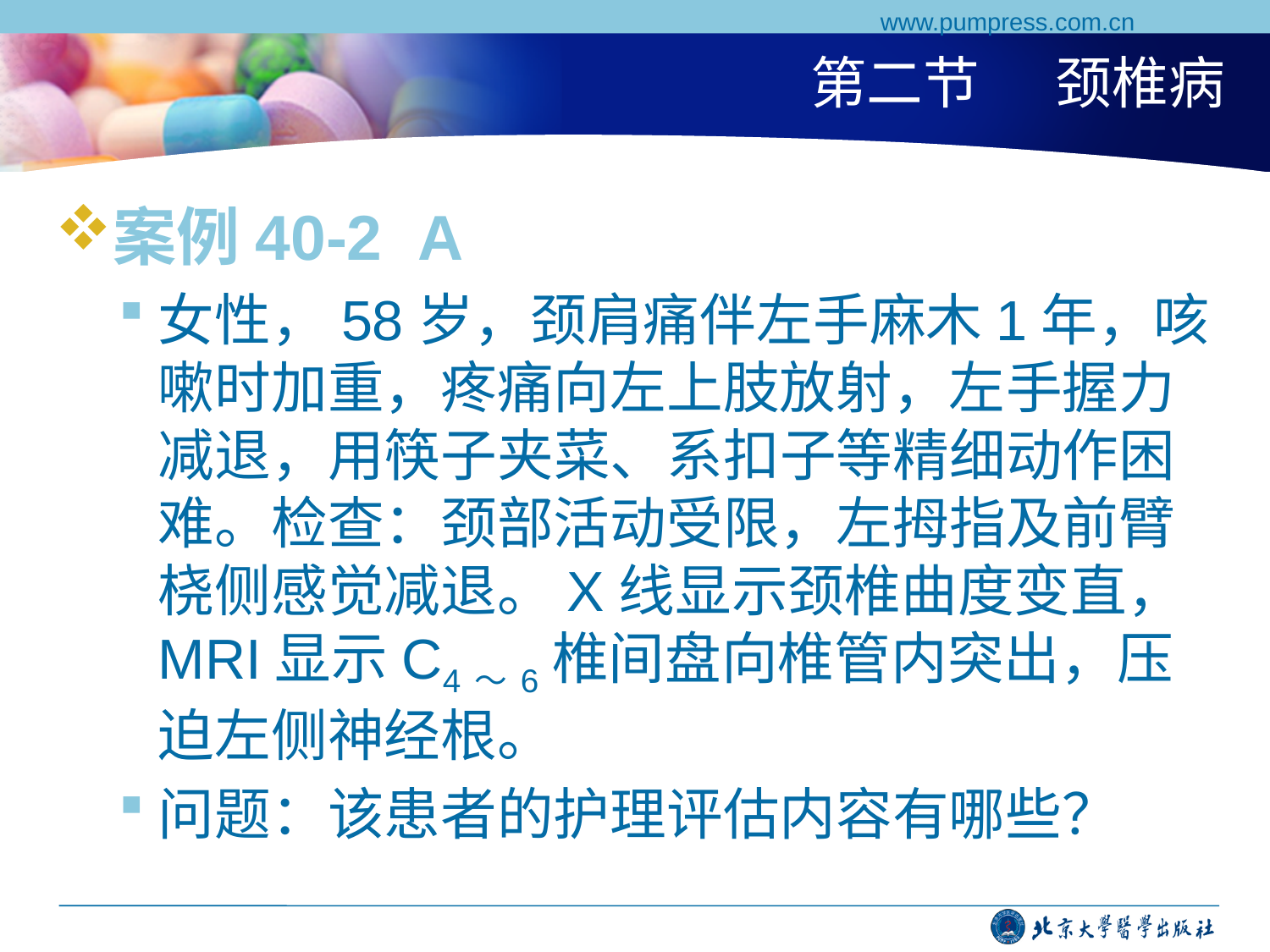

www.pumpress.com.cn
# 第二节      颈椎病
案例40-2  A
女性，58岁，颈肩痛伴左手麻木1年，咳嗽时加重，疼痛向左上肢放射，左手握力减退，用筷子夹菜、系扣子等精细动作困难。检查：颈部活动受限，左拇指及前臂桡侧感觉减退。X线显示颈椎曲度变直，MRI显示C4～6椎间盘向椎管内突出，压迫左侧神经根。
问题：该患者的护理评估内容有哪些？